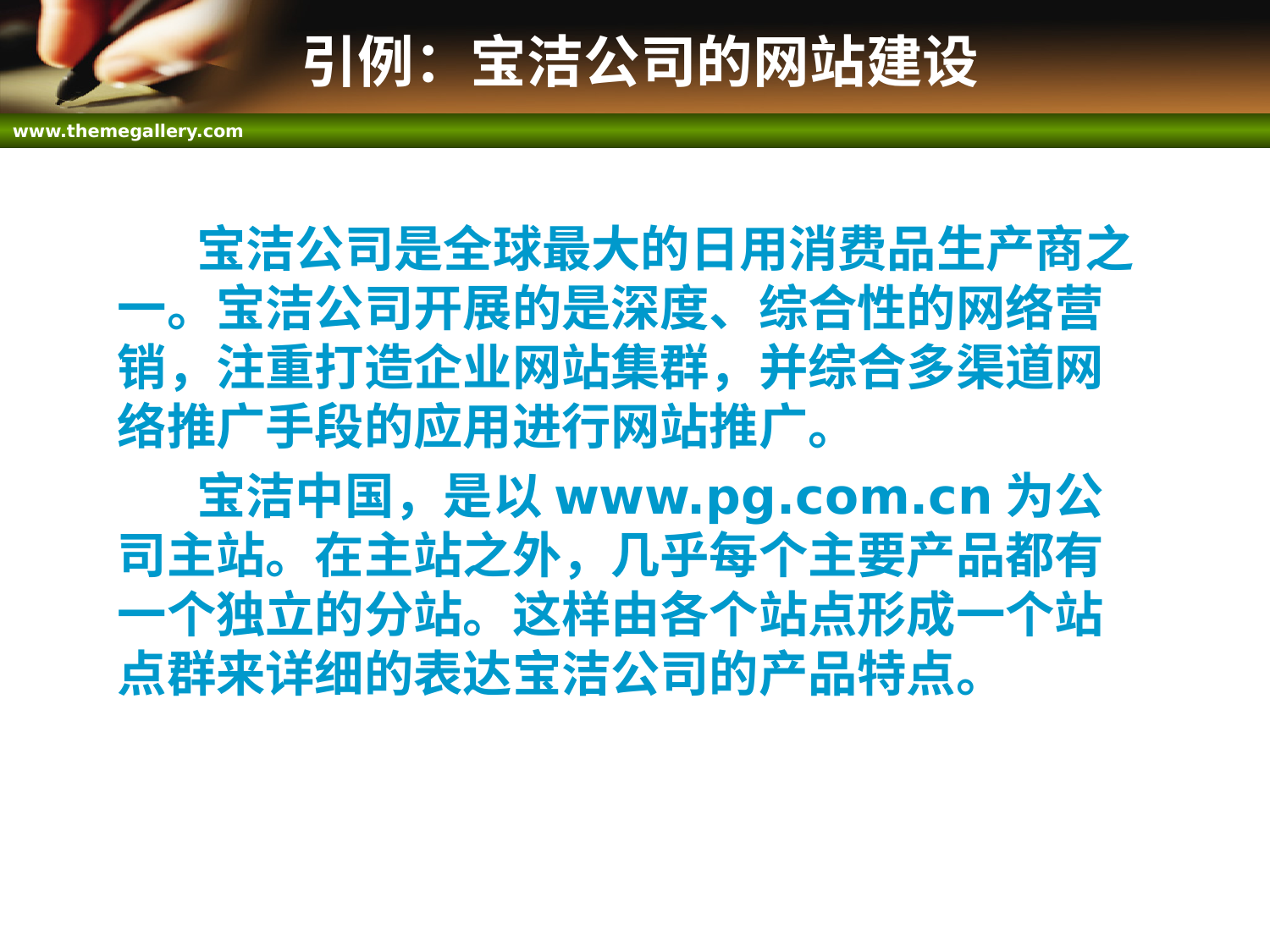

# 引例：宝洁公司的网站建设
      宝洁公司是全球最大的日用消费品生产商之一。宝洁公司开展的是深度、综合性的网络营销，注重打造企业网站集群，并综合多渠道网络推广手段的应用进行网站推广。
      宝洁中国，是以www.pg.com.cn为公司主站。在主站之外，几乎每个主要产品都有一个独立的分站。这样由各个站点形成一个站点群来详细的表达宝洁公司的产品特点。